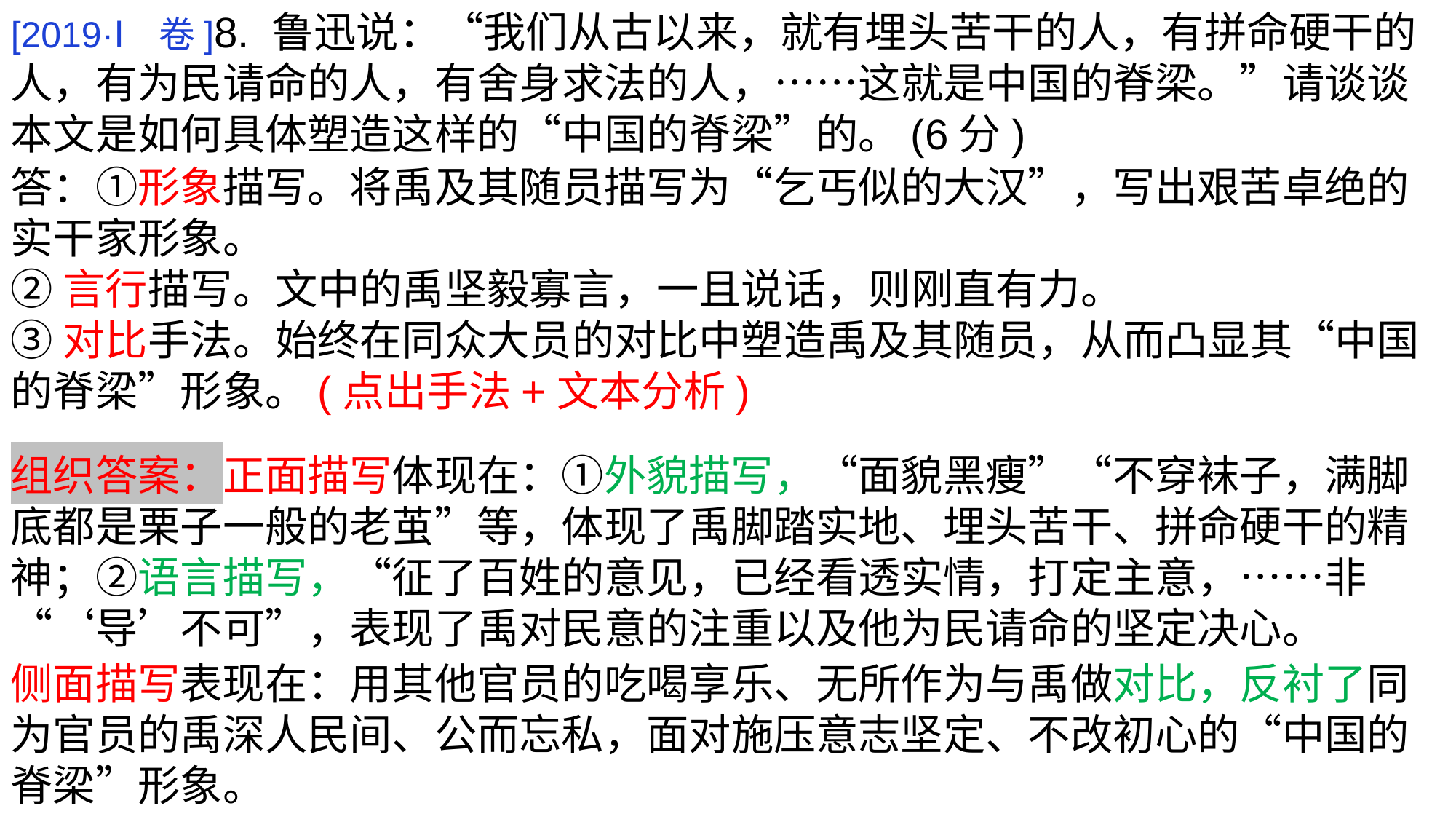

[2019·Ⅰ卷]8. 鲁迅说：“我们从古以来，就有埋头苦干的人，有拼命硬干的人，有为民请命的人，有舍身求法的人，……这就是中国的脊梁。”请谈谈本文是如何具体塑造这样的“中国的脊梁”的。(6分)
答：①形象描写。将禹及其随员描写为“乞丐似的大汉”，写出艰苦卓绝的实干家形象。
②言行描写。文中的禹坚毅寡言，一且说话，则刚直有力。
③对比手法。始终在同众大员的对比中塑造禹及其随员，从而凸显其“中国的脊梁”形象。(点出手法+文本分析)
组织答案：正面描写体现在：①外貌描写，“面貌黑瘦”“不穿袜子，满脚底都是栗子一般的老茧”等，体现了禹脚踏实地、埋头苦干、拼命硬干的精神；②语言描写，“征了百姓的意见，已经看透实情，打定主意，……非“‘导’不可”，表现了禹对民意的注重以及他为民请命的坚定决心。
侧面描写表现在：用其他官员的吃喝享乐、无所作为与禹做对比，反衬了同为官员的禹深人民间、公而忘私，面对施压意志坚定、不改初心的“中国的脊梁”形象。